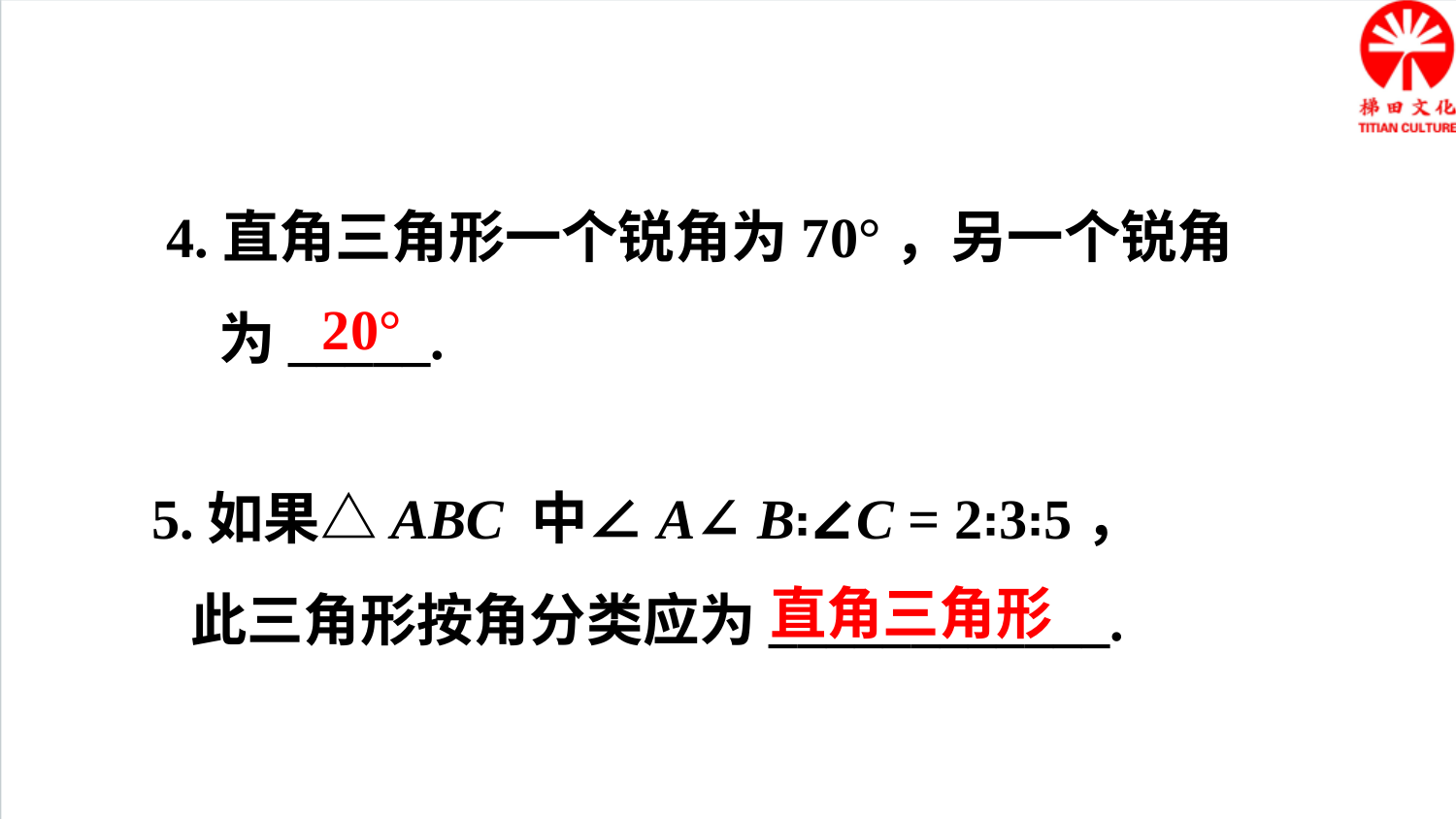

4.直角三角形一个锐角为70°，另一个锐角
   为_____.
20°
5.如果△ABC 中∠A∶∠B∶∠C = 2∶3∶5，
  此三角形按角分类应为____________.
直角三角形